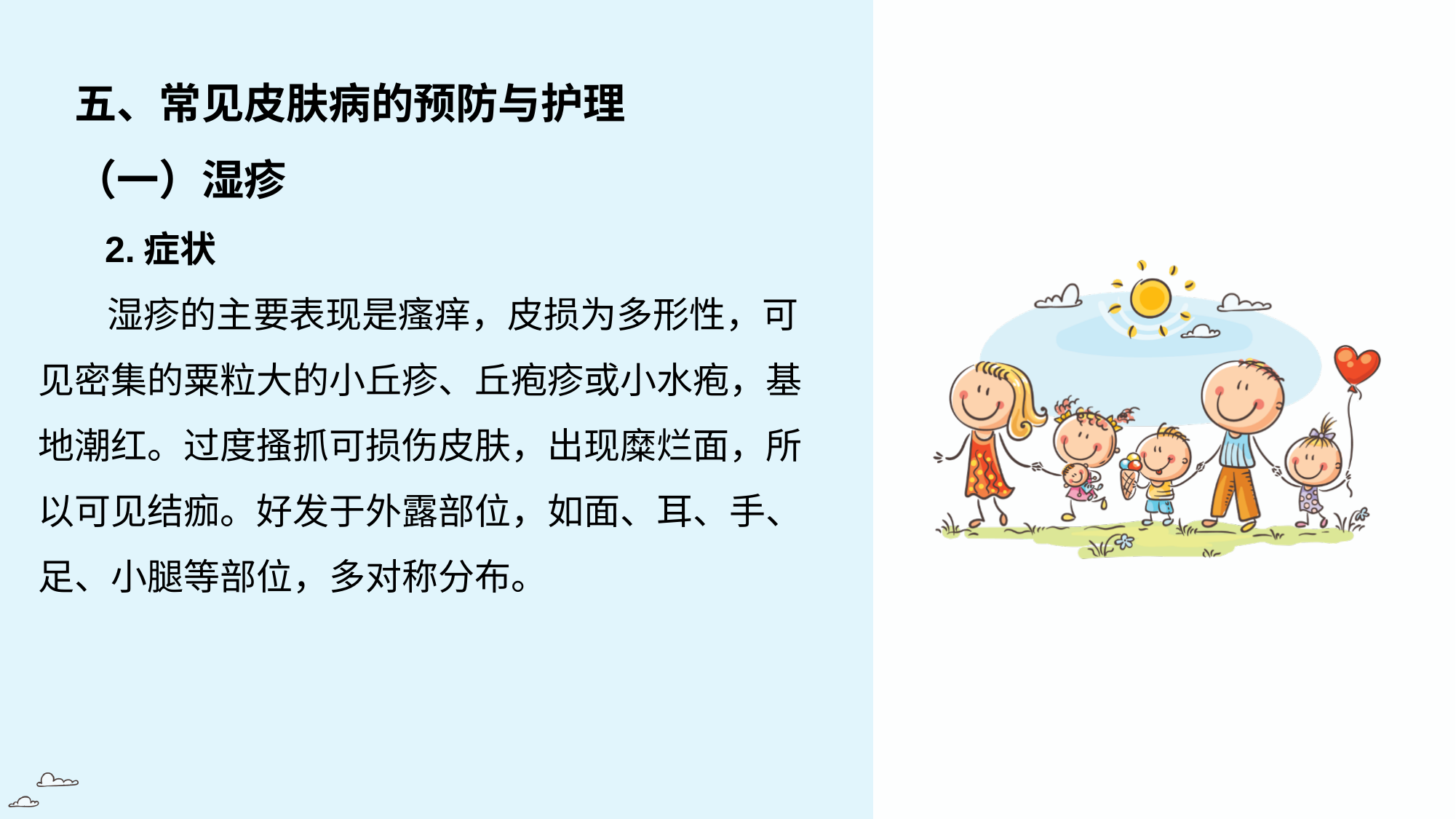

五、常见皮肤病的预防与护理
（一）湿疹
   2.症状
   湿疹的主要表现是瘙痒，皮损为多形性，可见密集的粟粒大的小丘疹、丘疱疹或小水疱，基地潮红。过度搔抓可损伤皮肤，出现糜烂面，所以可见结痂。好发于外露部位，如面、耳、手、足、小腿等部位，多对称分布。